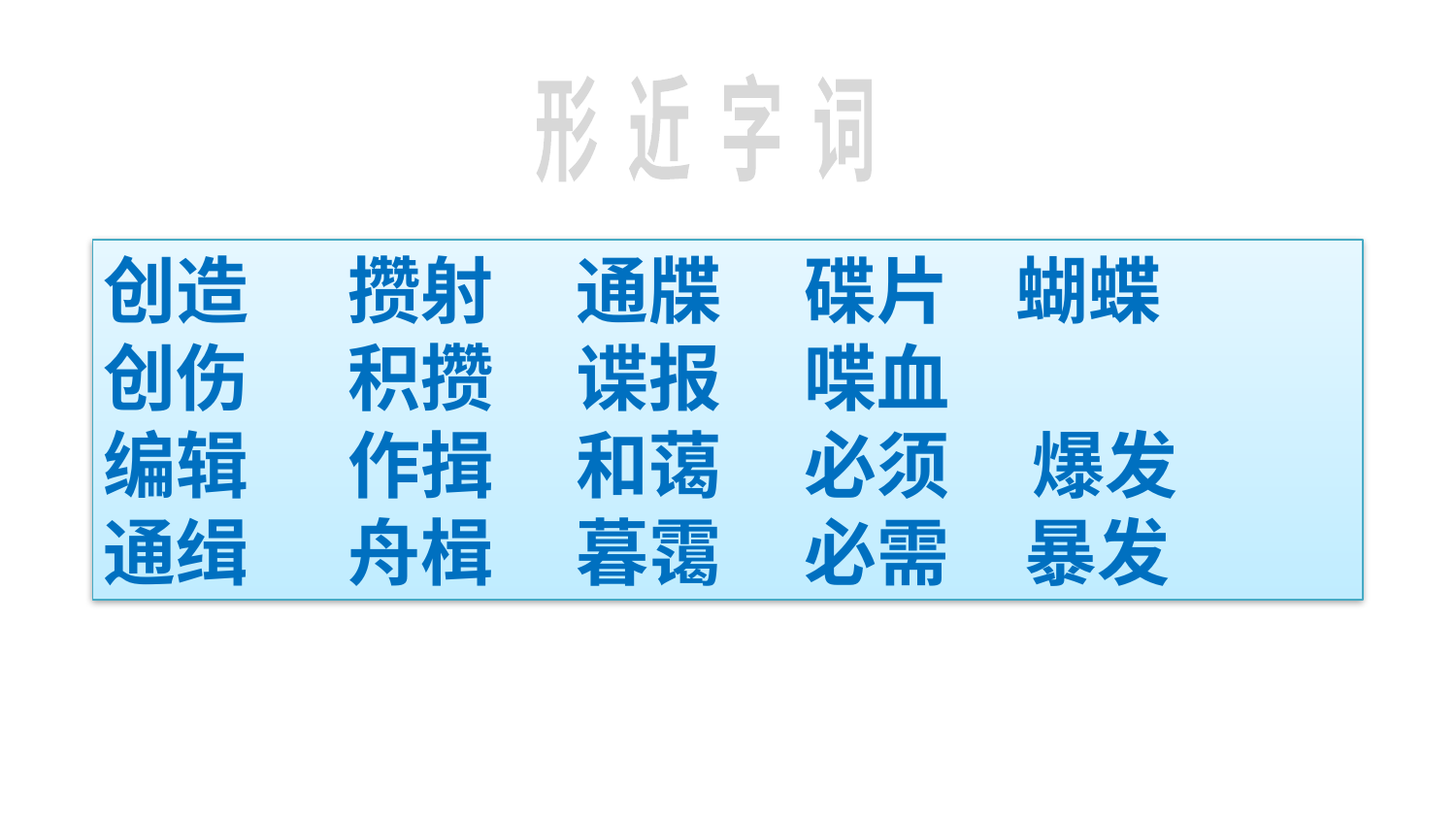

形  近  字  词
创造      攒射     通牒     碟片    蝴蝶
创伤      积攒     谍报     喋血
编辑      作揖     和蔼     必须     爆发
通缉      舟楫     暮霭     必需      暴发